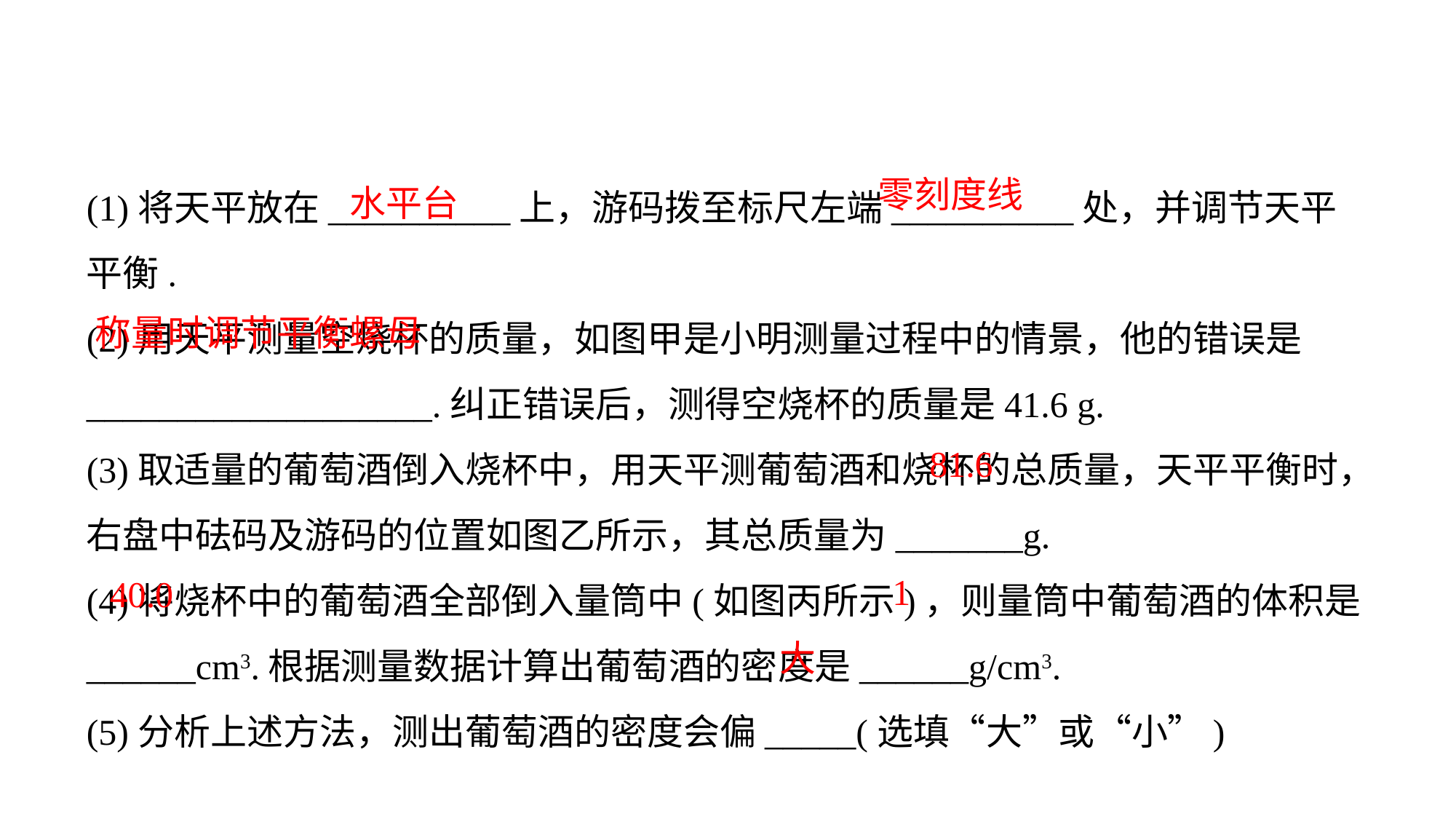

(1)将天平放在__________上，游码拨至标尺左端__________处，并调节天平平衡.
(2)用天平测量空烧杯的质量，如图甲是小明测量过程中的情景，他的错误是___________________.纠正错误后，测得空烧杯的质量是41.6 g.
(3)取适量的葡萄酒倒入烧杯中，用天平测葡萄酒和烧杯的总质量，天平平衡时，右盘中砝码及游码的位置如图乙所示，其总质量为_______g.
(4)将烧杯中的葡萄酒全部倒入量筒中(如图丙所示)，则量筒中葡萄酒的体积是______cm3.根据测量数据计算出葡萄酒的密度是______g/cm3.
(5)分析上述方法，测出葡萄酒的密度会偏_____(选填“大”或“小”)
零刻度线
水平台
称量时调节平衡螺母
81.6
1
40.0
大